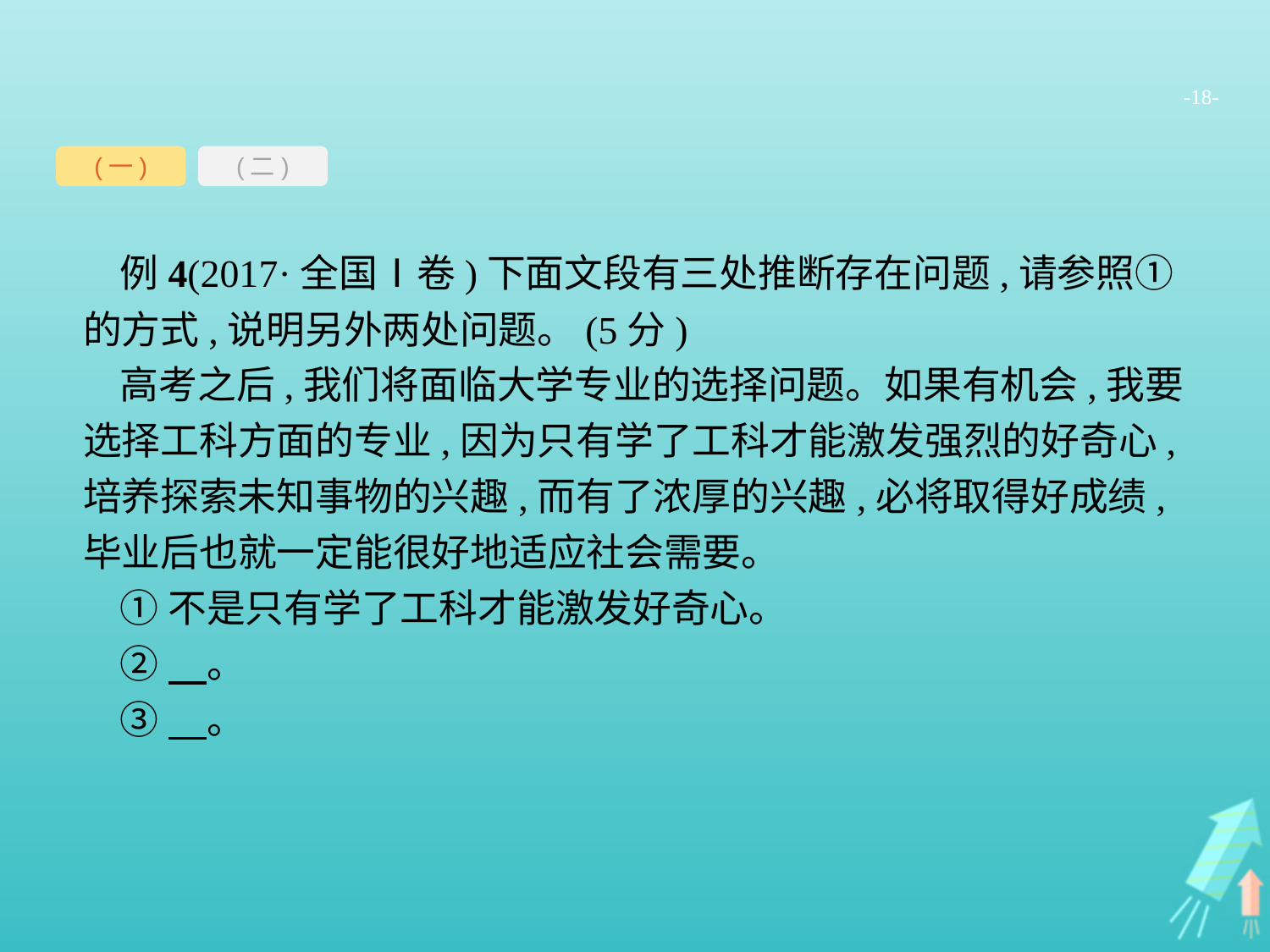

-18-
(一)
(二)
例4(2017·全国Ⅰ卷)下面文段有三处推断存在问题,请参照①的方式,说明另外两处问题。(5分)
高考之后,我们将面临大学专业的选择问题。如果有机会,我要选择工科方面的专业,因为只有学了工科才能激发强烈的好奇心,培养探索未知事物的兴趣,而有了浓厚的兴趣,必将取得好成绩,毕业后也就一定能很好地适应社会需要。
①不是只有学了工科才能激发好奇心。
②　。
③　。